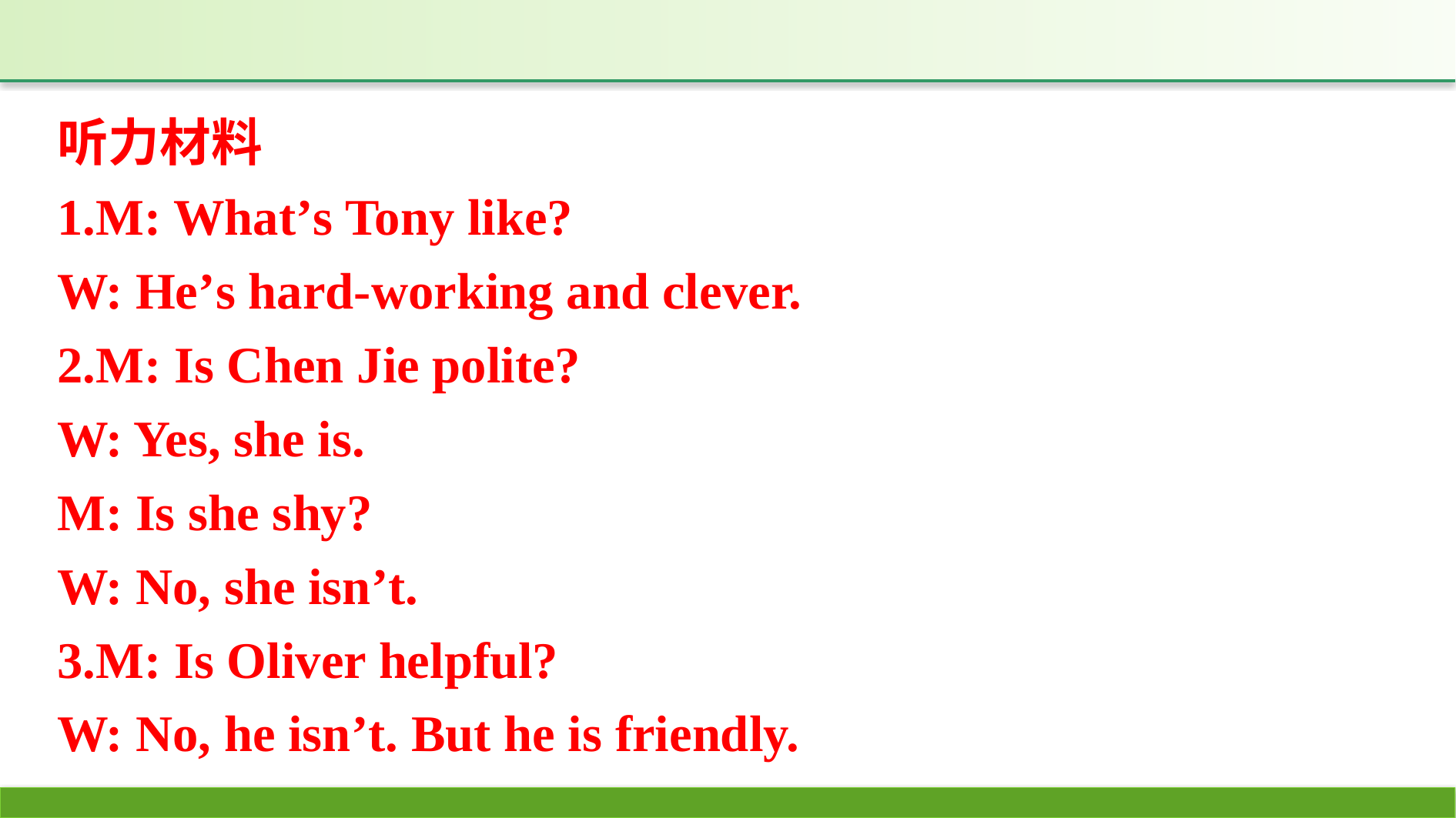

听力材料
1.M: What’s Tony like?
W: He’s hard-working and clever.
2.M: Is Chen Jie polite?
W: Yes, she is.
M: Is she shy?
W: No, she isn’t.
3.M: Is Oliver helpful?
W: No, he isn’t. But he is friendly.